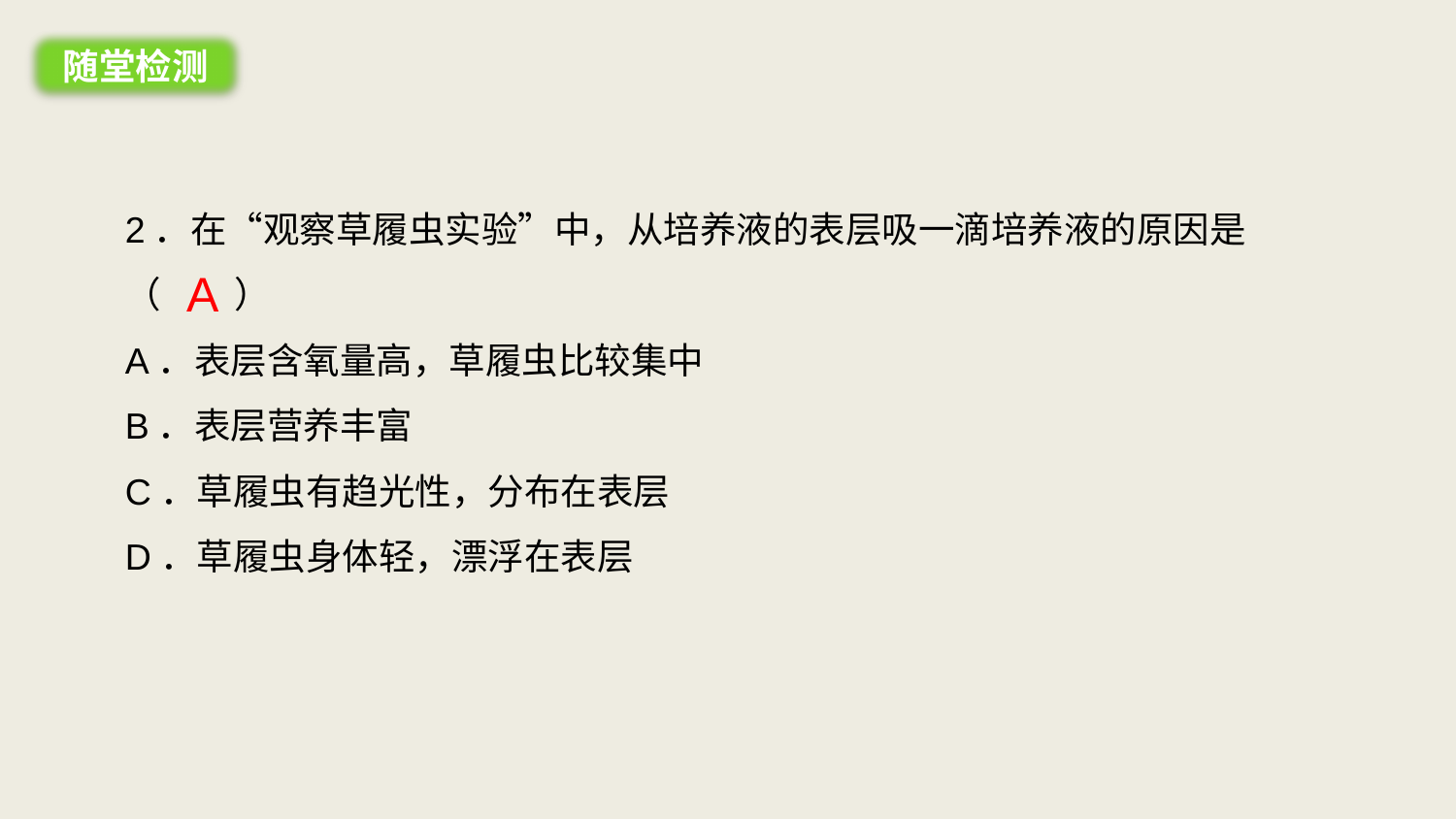

随堂检测
2．在“观察草履虫实验”中，从培养液的表层吸一滴培养液的原因是（　　）
A．表层含氧量高，草履虫比较集中
B．表层营养丰富
C．草履虫有趋光性，分布在表层
D．草履虫身体轻，漂浮在表层
A